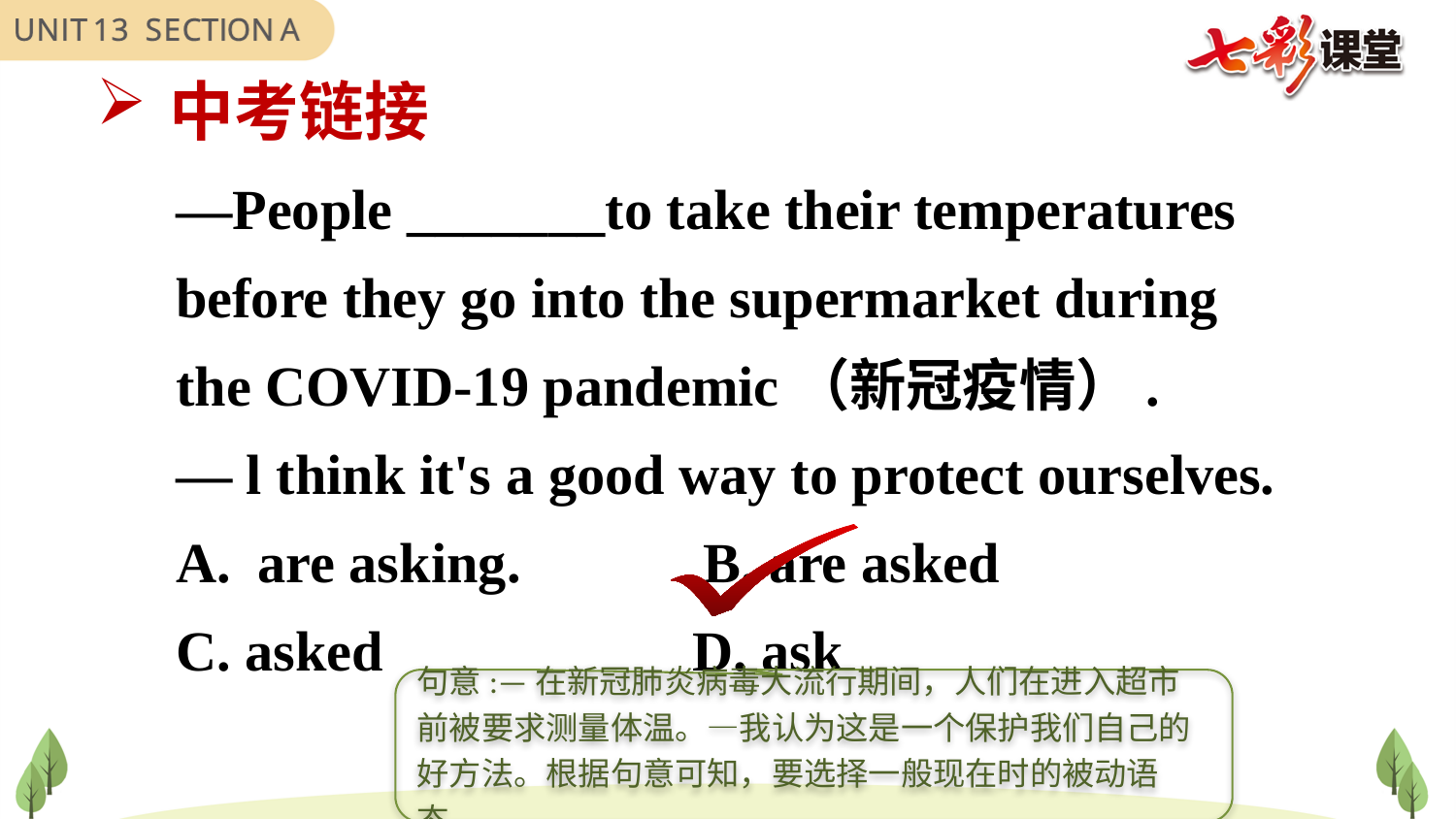

中考链接
—People _______to take their temperatures before they go into the supermarket during the COVID-19 pandemic（新冠疫情）.
— l think it's a good way to protect ourselves.
are asking.             B. are asked
C. asked                      D. ask

句意:—在新冠肺炎病毒大流行期间，人们在进入超市前被要求测量体温。—我认为这是一个保护我们自己的好方法。根据句意可知，要选择一般现在时的被动语态。